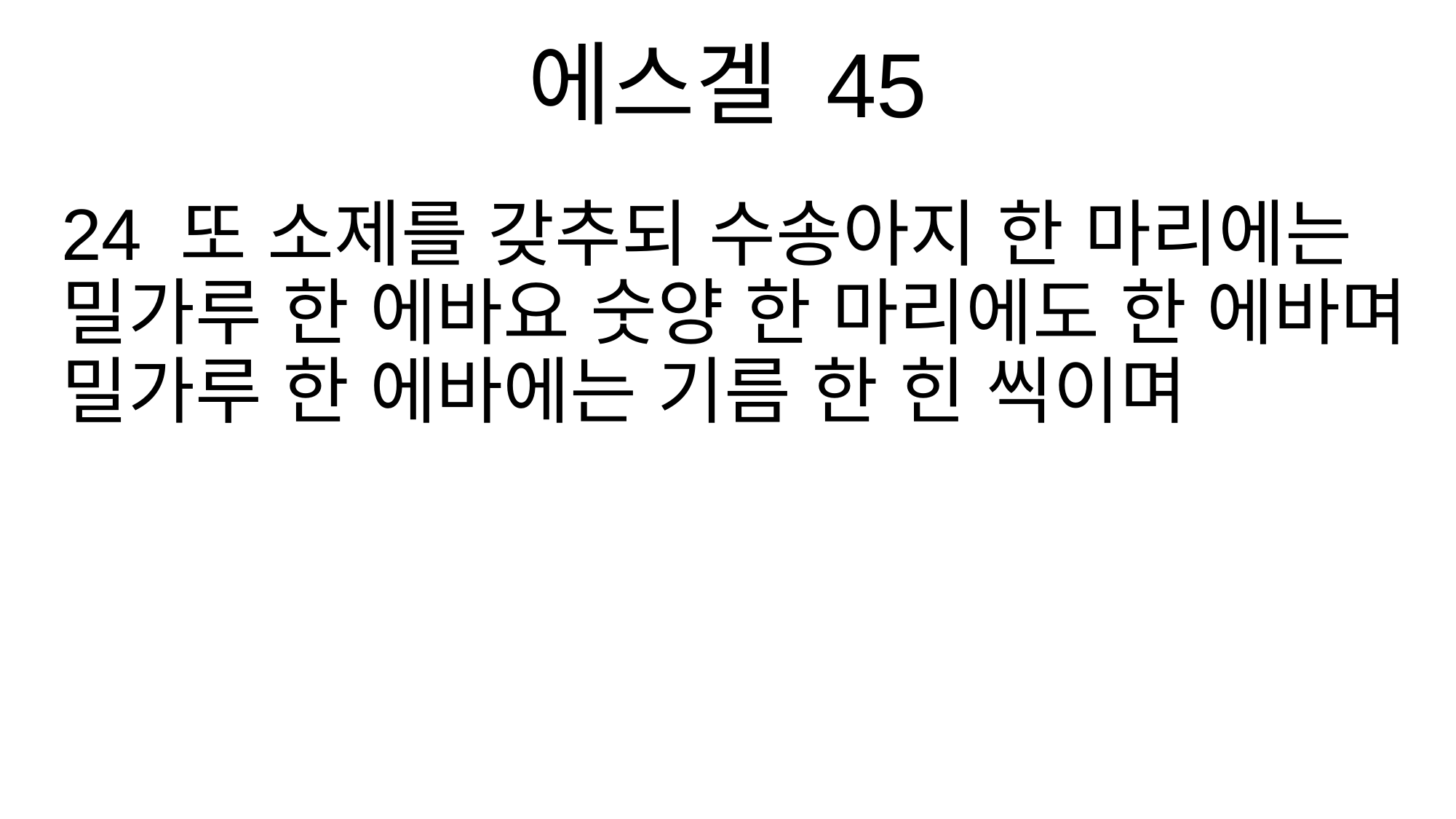

에스겔 45
24 또 소제를 갖추되 수송아지 한 마리에는 밀가루 한 에바요 숫양 한 마리에도 한 에바며 밀가루 한 에바에는 기름 한 힌 씩이며